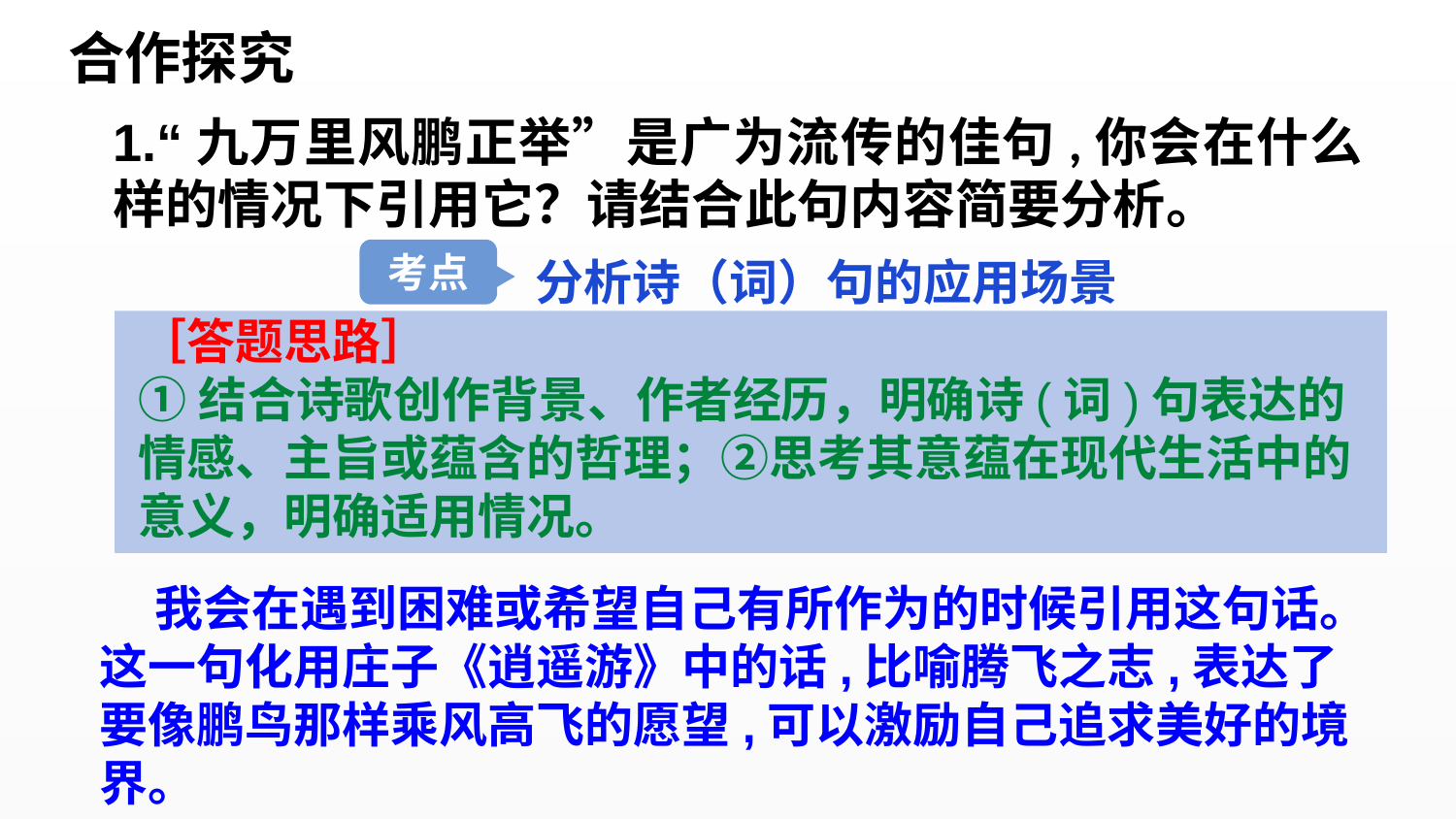

合作探究
1.“九万里风鹏正举”是广为流传的佳句,你会在什么样的情况下引用它？请结合此句内容简要分析。
分析诗（词）句的应用场景
考点

［答题思路］
①结合诗歌创作背景、作者经历，明确诗(词)句表达的情感、主旨或蕴含的哲理；②思考其意蕴在现代生活中的意义，明确适用情况。

    我会在遇到困难或希望自己有所作为的时候引用这句话。这一句化用庄子《逍遥游》中的话,比喻腾飞之志,表达了要像鹏鸟那样乘风高飞的愿望,可以激励自己追求美好的境界。